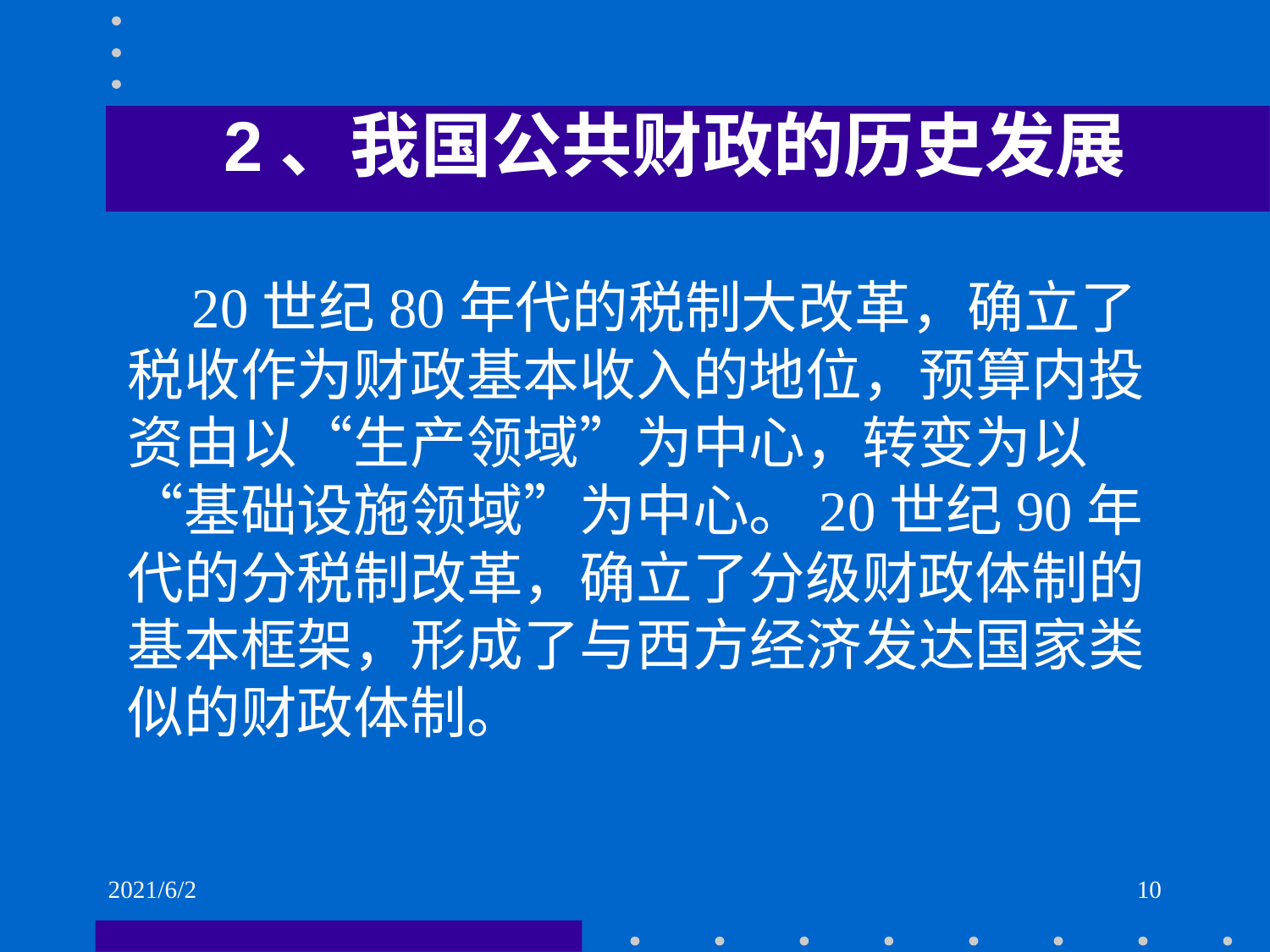

# 2、我国公共财政的历史发展
        20世纪80年代的税制大改革，确立了税收作为财政基本收入的地位，预算内投资由以“生产领域”为中心，转变为以“基础设施领域”为中心。20世纪90年代的分税制改革，确立了分级财政体制的基本框架，形成了与西方经济发达国家类似的财政体制。

2021/6/2
10